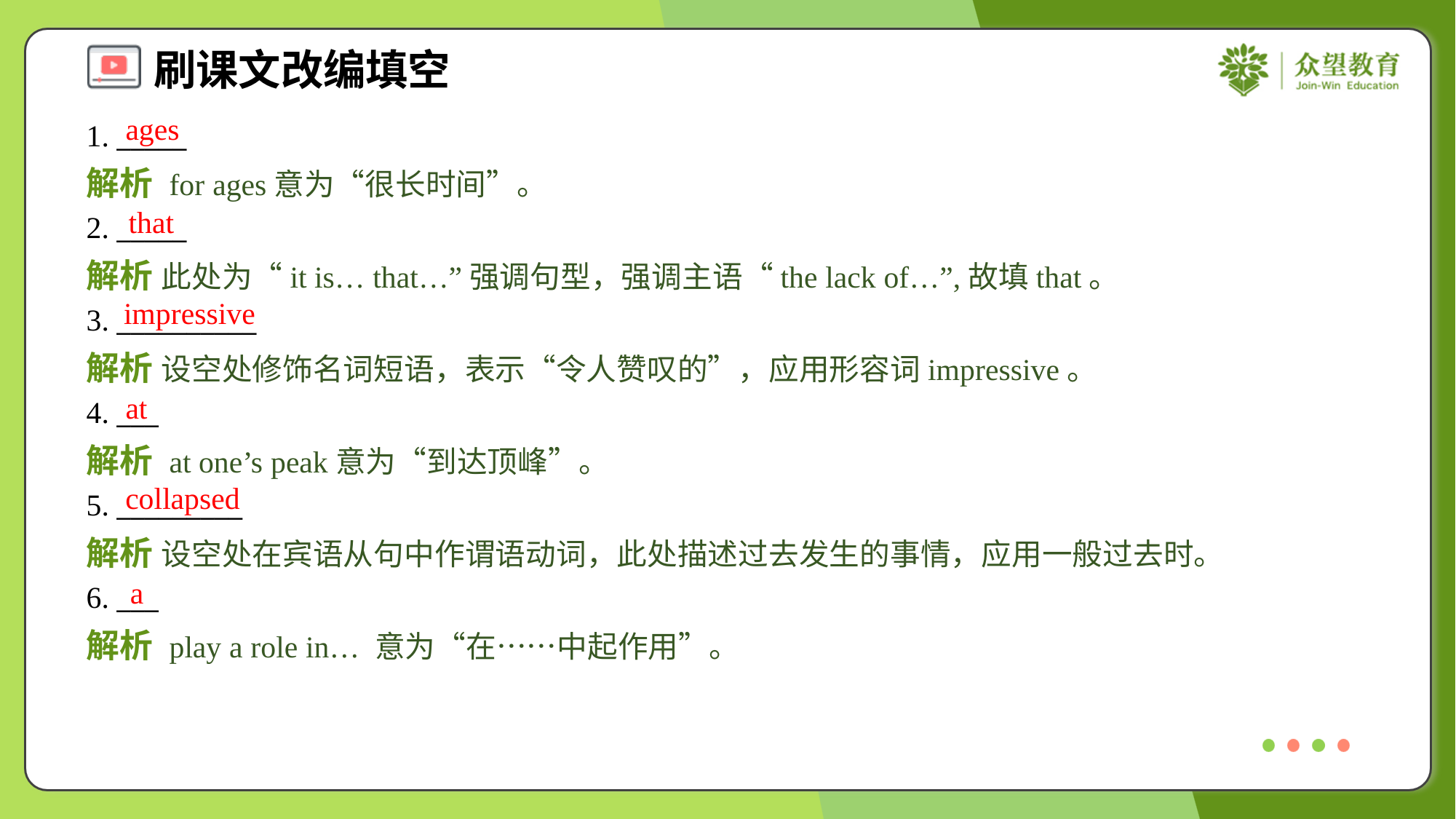

ages
1. _____
解析 for ages意为“很长时间”。
that
2. _____
解析 此处为“it is… that…”强调句型，强调主语“the lack of…”,故填that。
impressive
3. __________
解析 设空处修饰名词短语，表示“令人赞叹的”，应用形容词impressive。
at
4. ___
解析 at one’s peak意为“到达顶峰”。
collapsed
5. _________
解析 设空处在宾语从句中作谓语动词，此处描述过去发生的事情，应用一般过去时。
a
6. ___
解析 play a role in… 意为“在……中起作用”。